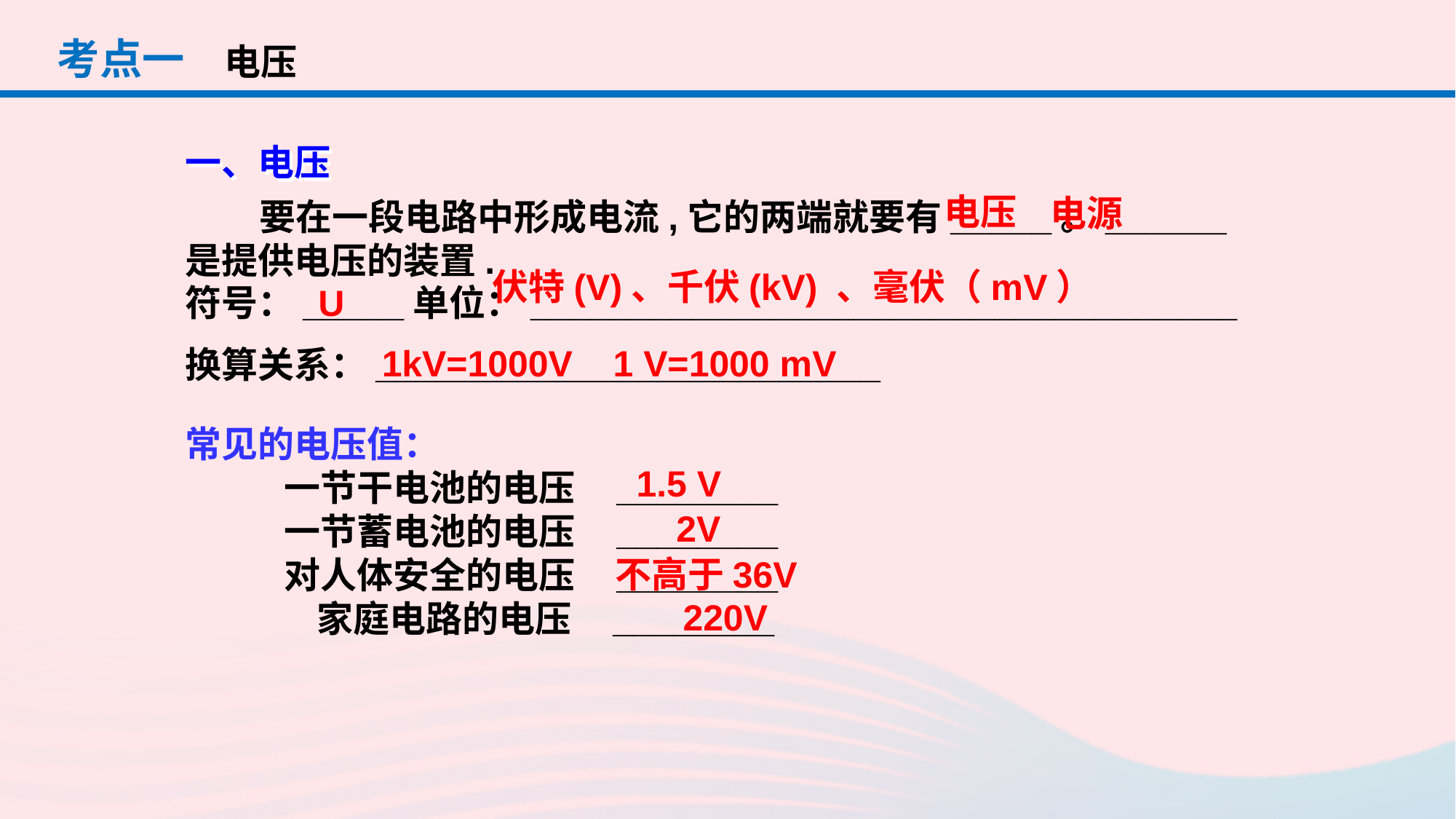

考点一
电压
一、电压
电压
电源
        要在一段电路中形成电流,它的两端就要有_____。______是提供电压的装置.
伏特(V)、千伏(kV) 、毫伏（mV）
符号：_____单位：___________________________________
换算关系：_________________________
U
1kV=1000V    1 V=1000 mV
常见的电压值：
           一节干电池的电压    ________
           一节蓄电池的电压    ________
           对人体安全的电压    ________
               家庭电路的电压    ________
1.5 V
2V
不高于36V
 220V